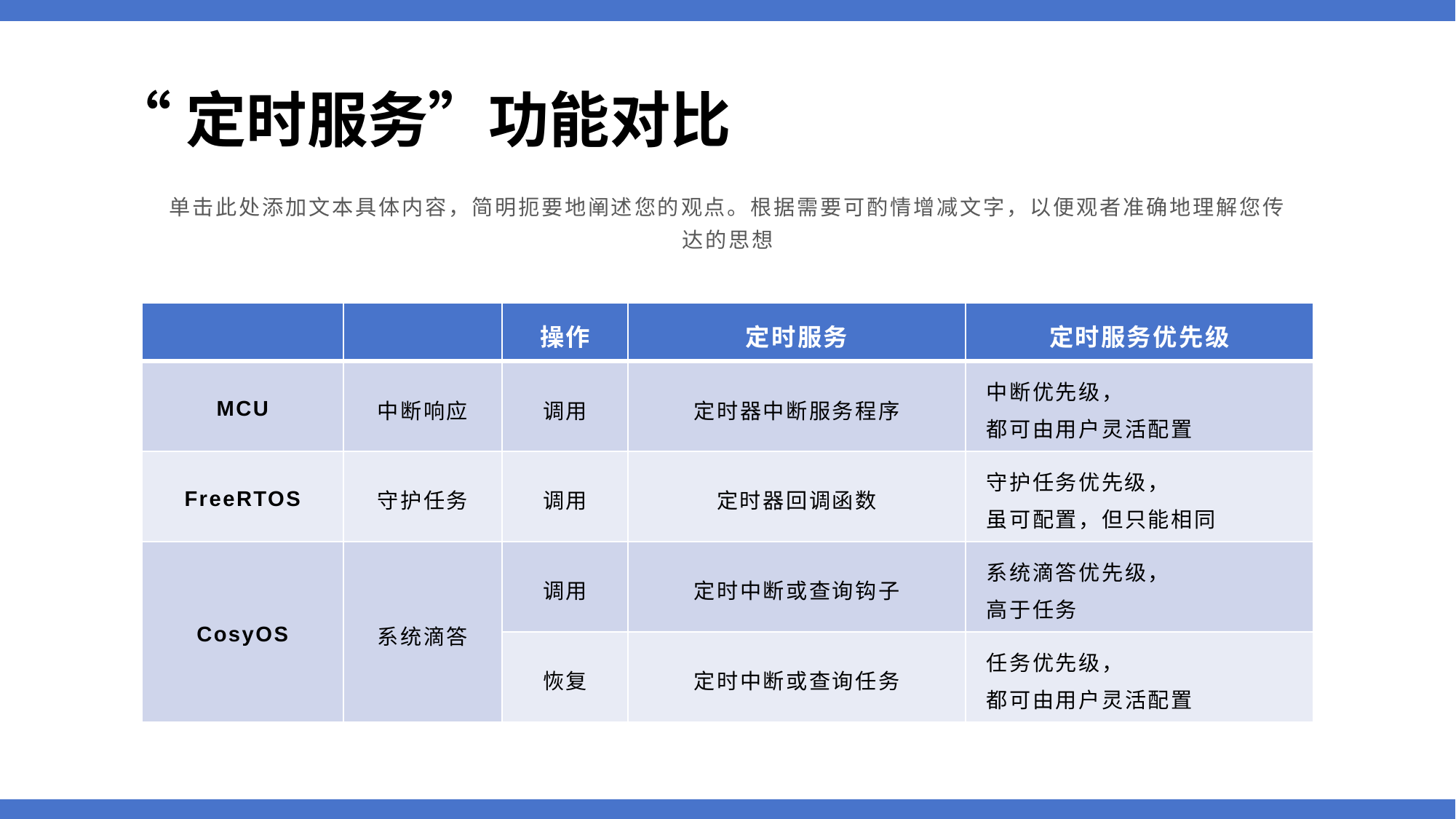

# “定时服务”功能对比
单击此处添加文本具体内容，简明扼要地阐述您的观点。根据需要可酌情增减文字，以便观者准确地理解您传达的思想
|  |  | 操作 | 定时服务 | 定时服务优先级 |
| --- | --- | --- | --- | --- |
| MCU | 中断响应 | 调用 | 定时器中断服务程序 | 中断优先级， 都可由用户灵活配置 |
| FreeRTOS | 守护任务 | 调用 | 定时器回调函数 | 守护任务优先级， 虽可配置，但只能相同 |
| CosyOS | 系统滴答 | 调用 | 定时中断或查询钩子 | 系统滴答优先级， 高于任务 |
|  |  | 恢复 | 定时中断或查询任务 | 任务优先级， 都可由用户灵活配置 |